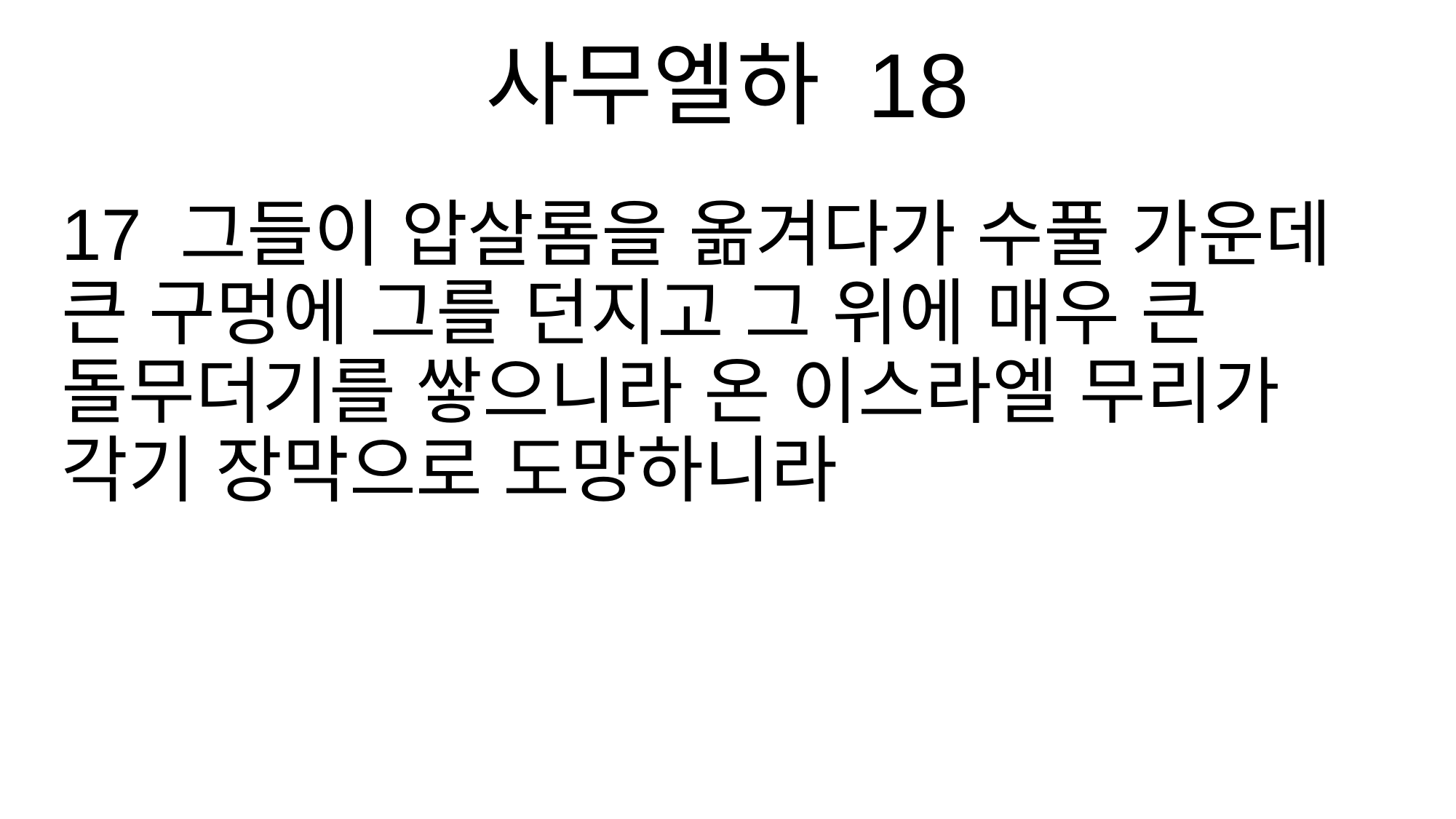

사무엘하 18
17 그들이 압살롬을 옮겨다가 수풀 가운데 큰 구멍에 그를 던지고 그 위에 매우 큰 돌무더기를 쌓으니라 온 이스라엘 무리가 각기 장막으로 도망하니라